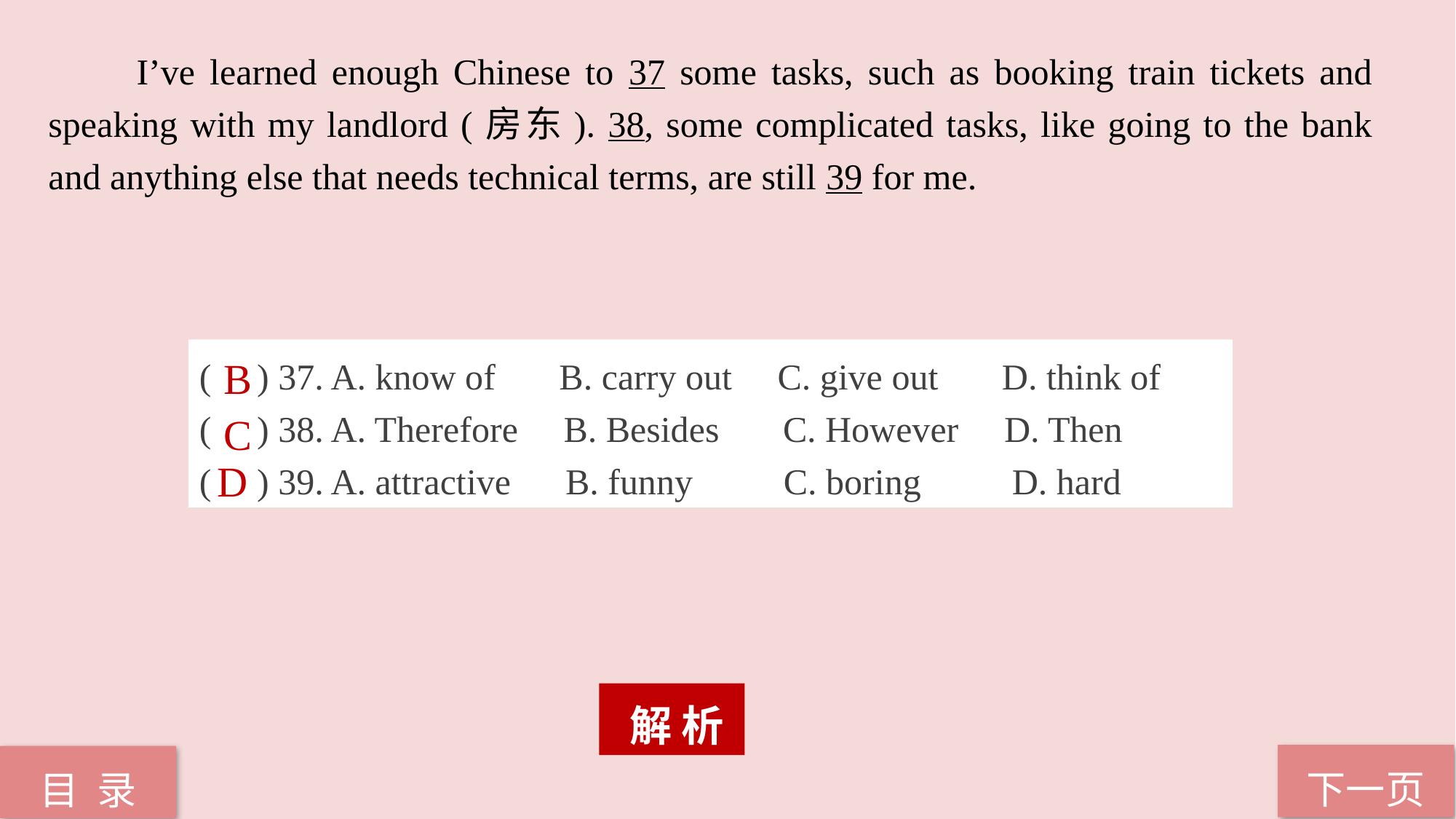

I’ve learned enough Chinese to 37 some tasks, such as booking train tickets and speaking with my landlord (房东). 38, some complicated tasks, like going to the bank and anything else that needs technical terms, are still 39 for me.
(     ) 37. A. know of       B. carry out     C. give out       D. think of
(     ) 38. A. Therefore     B. Besides       C. However     D. Then
(     ) 39. A. attractive      B. funny          C. boring          D. hard
B
C
D
 解 析